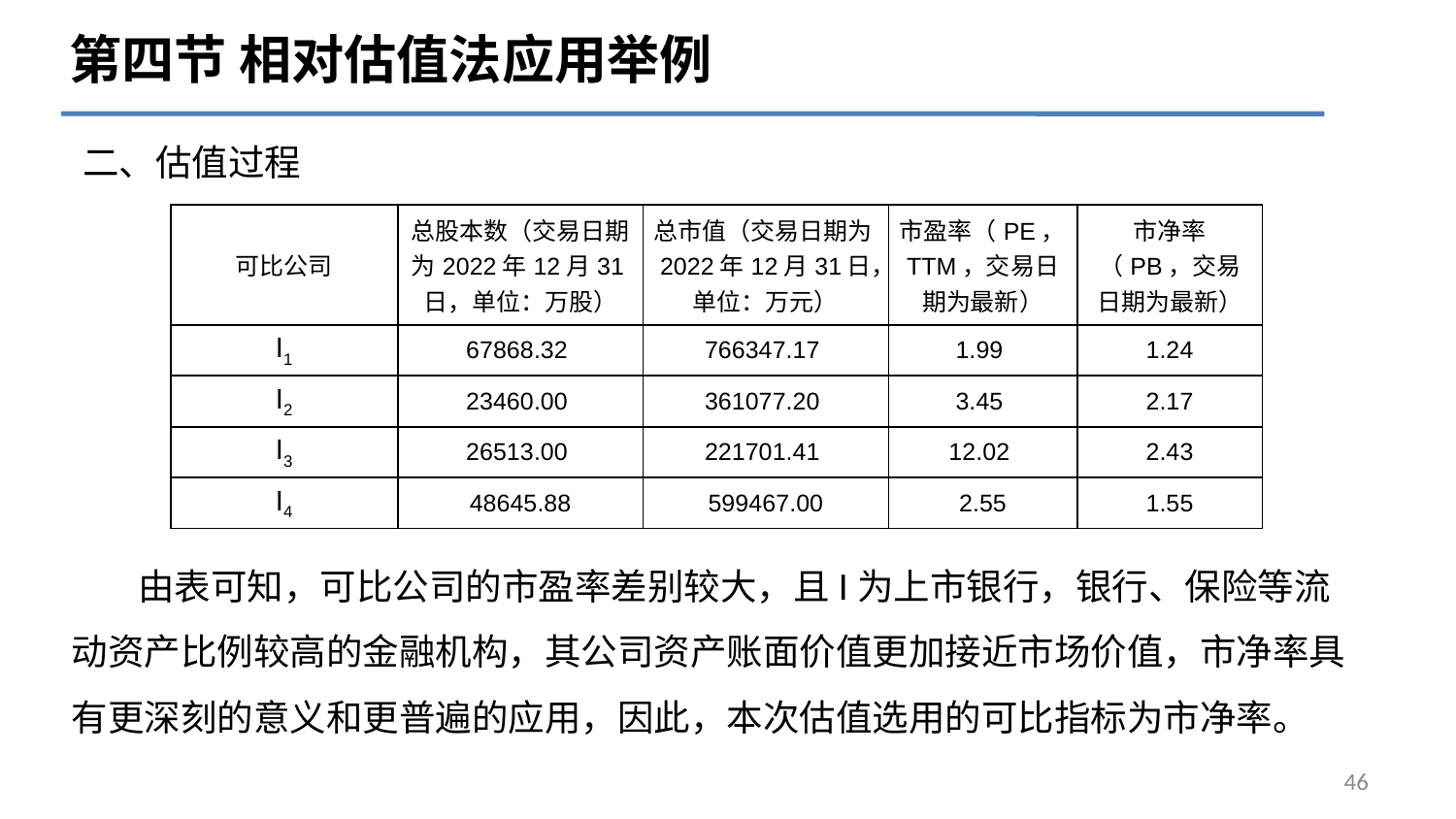

第四节 相对估值法应用举例
# 二、估值过程
| 可比公司 | 总股本数（交易日期为2022年12月31日，单位：万股） | 总市值（交易日期为2022年12月31日，单位：万元） | 市盈率（PE，TTM，交易日期为最新） | 市净率（PB，交易日期为最新） |
| --- | --- | --- | --- | --- |
| I1 | 67868.32 | 766347.17 | 1.99 | 1.24 |
| I2 | 23460.00 | 361077.20 | 3.45 | 2.17 |
| I3 | 26513.00 | 221701.41 | 12.02 | 2.43 |
| I4 | 48645.88 | 599467.00 | 2.55 | 1.55 |
       由表可知，可比公司的市盈率差别较大，且I为上市银行，银行、保险等流动资产比例较高的金融机构，其公司资产账面价值更加接近市场价值，市净率具有更深刻的意义和更普遍的应用，因此，本次估值选用的可比指标为市净率。
46